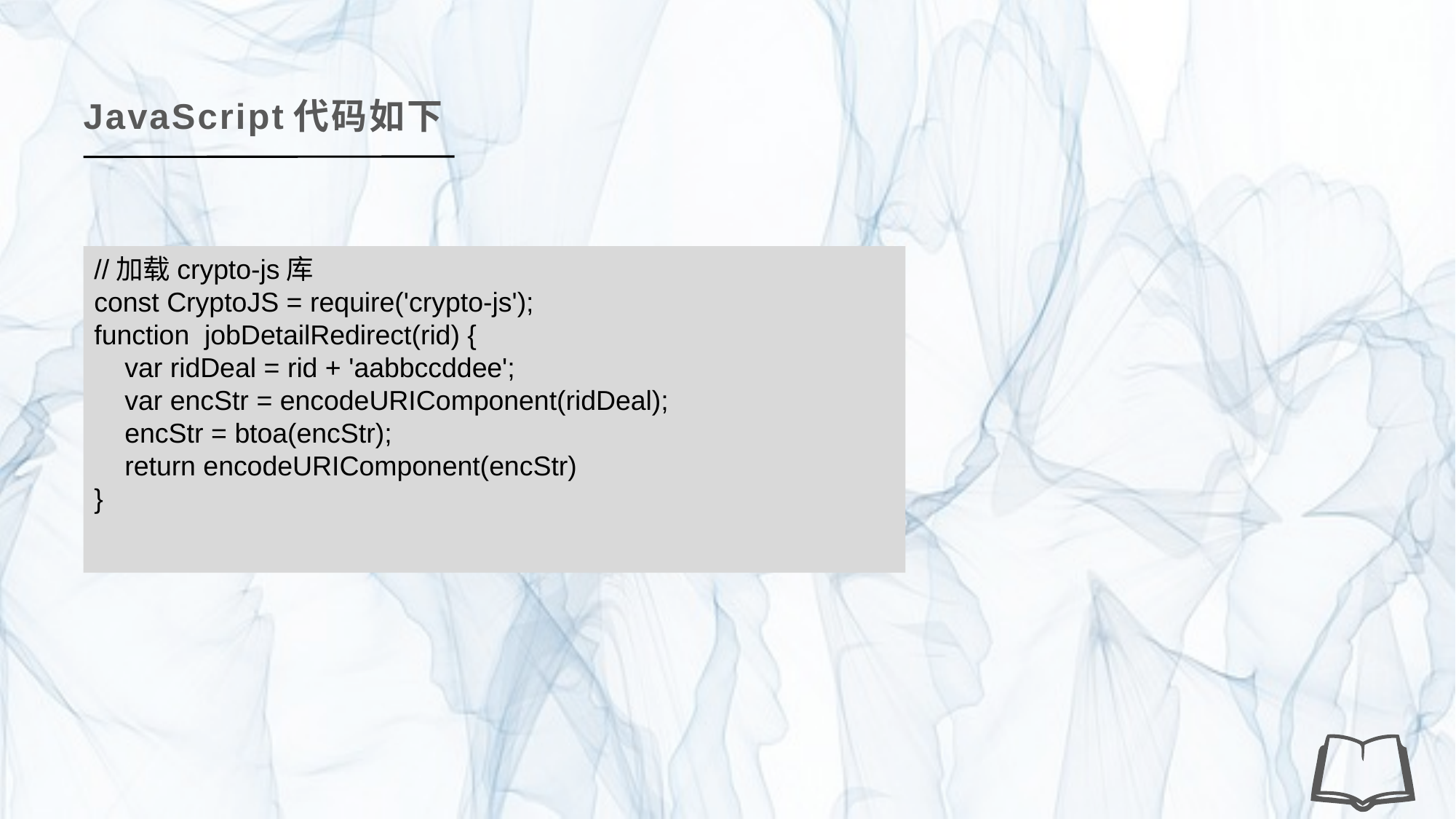

JavaScript代码如下
//加载crypto-js库
const CryptoJS = require('crypto-js');
function  jobDetailRedirect(rid) {
    var ridDeal = rid + 'aabbccddee';
    var encStr = encodeURIComponent(ridDeal);
    encStr = btoa(encStr);
    return encodeURIComponent(encStr)
}

47